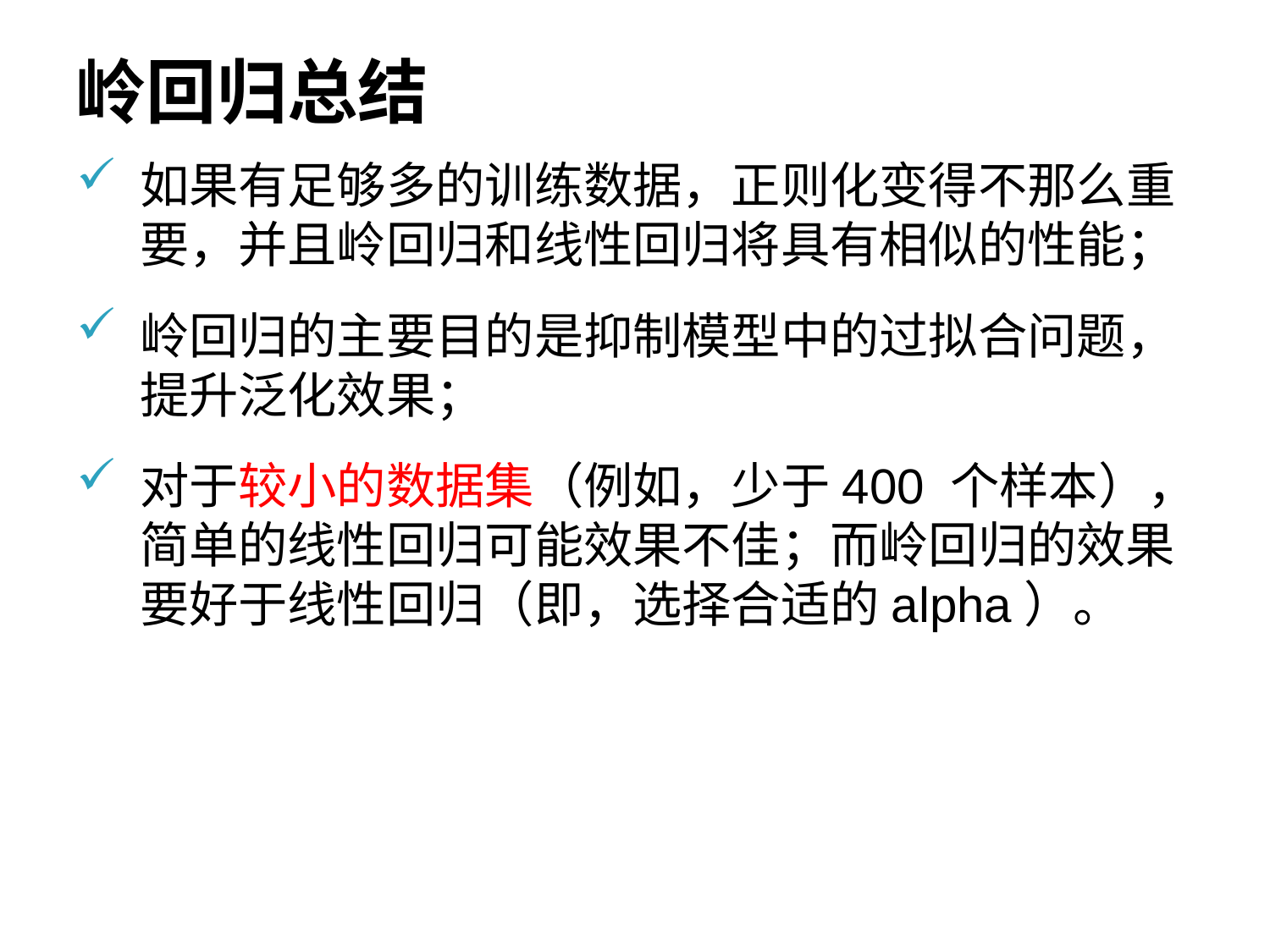

# 岭回归总结
如果有足够多的训练数据，正则化变得不那么重要，并且岭回归和线性回归将具有相似的性能；
岭回归的主要目的是抑制模型中的过拟合问题，提升泛化效果；
对于较小的数据集（例如，少于400 个样本），简单的线性回归可能效果不佳；而岭回归的效果要好于线性回归（即，选择合适的alpha）。